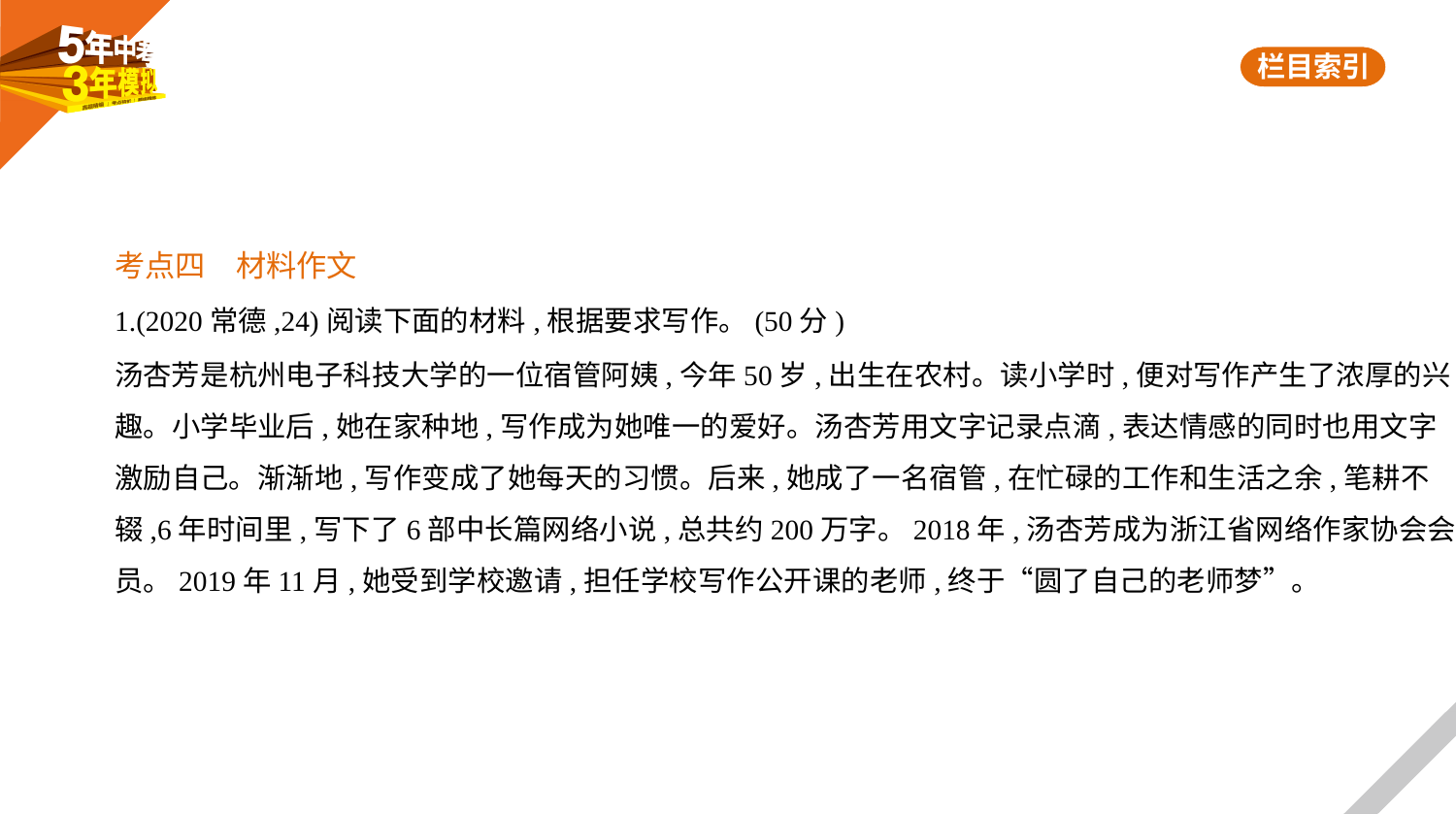

考点四　材料作文
1.(2020常德,24)阅读下面的材料,根据要求写作。(50分)
汤杏芳是杭州电子科技大学的一位宿管阿姨,今年50岁,出生在农村。读小学时,便对写作产生了浓厚的兴
趣。小学毕业后,她在家种地,写作成为她唯一的爱好。汤杏芳用文字记录点滴,表达情感的同时也用文字
激励自己。渐渐地,写作变成了她每天的习惯。后来,她成了一名宿管,在忙碌的工作和生活之余,笔耕不
辍,6年时间里,写下了6部中长篇网络小说,总共约200万字。2018年,汤杏芳成为浙江省网络作家协会会
员。2019年11月,她受到学校邀请,担任学校写作公开课的老师,终于“圆了自己的老师梦”。